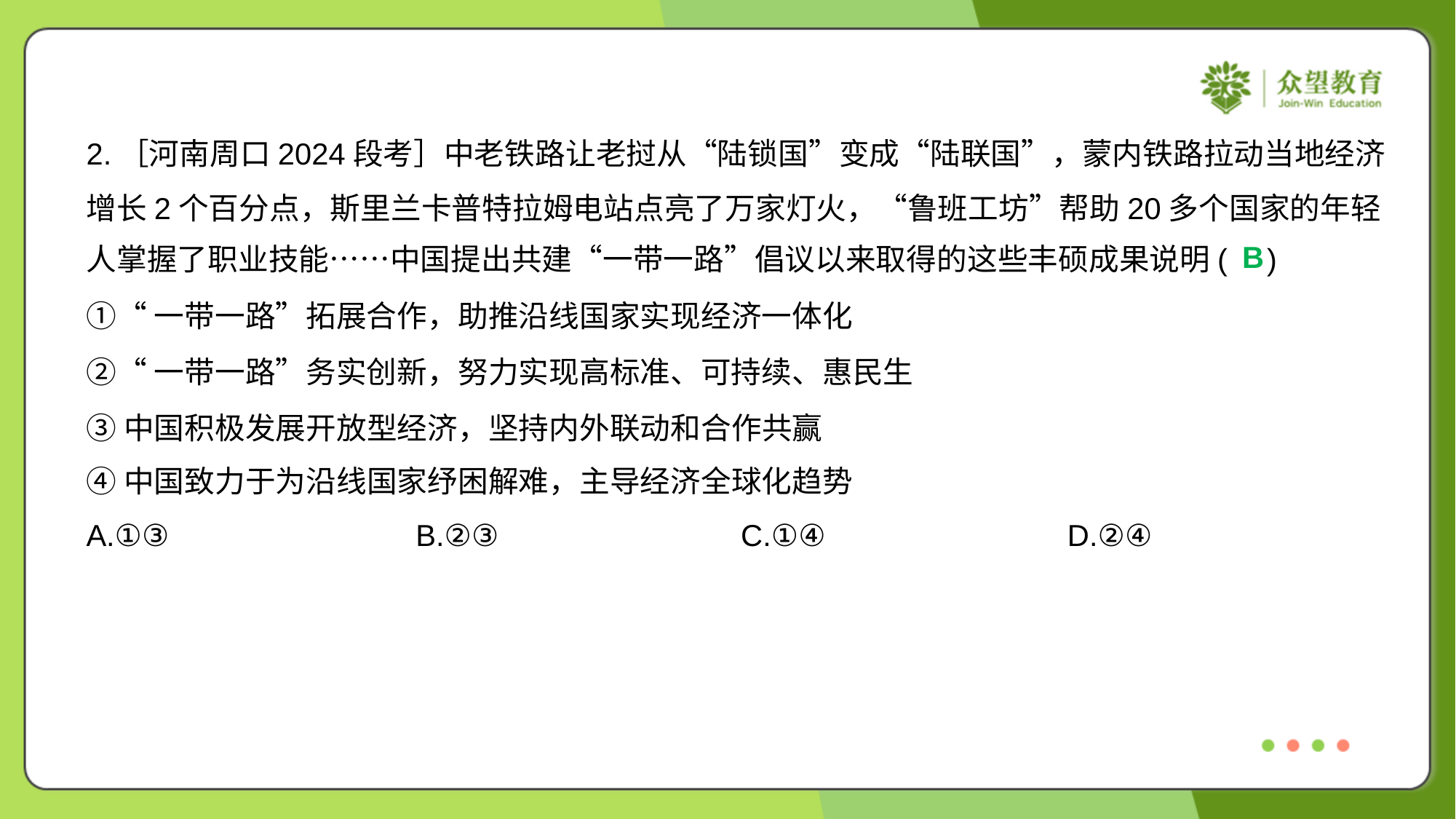

2.［河南周口2024段考］中老铁路让老挝从“陆锁国”变成“陆联国”，蒙内铁路拉动当地经济
增长2个百分点，斯里兰卡普特拉姆电站点亮了万家灯火，“鲁班工坊”帮助20多个国家的年轻
人掌握了职业技能……中国提出共建“一带一路”倡议以来取得的这些丰硕成果说明(     )
B
①“一带一路”拓展合作，助推沿线国家实现经济一体化
②“一带一路”务实创新，努力实现高标准、可持续、惠民生
③中国积极发展开放型经济，坚持内外联动和合作共赢
④中国致力于为沿线国家纾困解难，主导经济全球化趋势
A.①③	B.②③	C.①④	D.②④